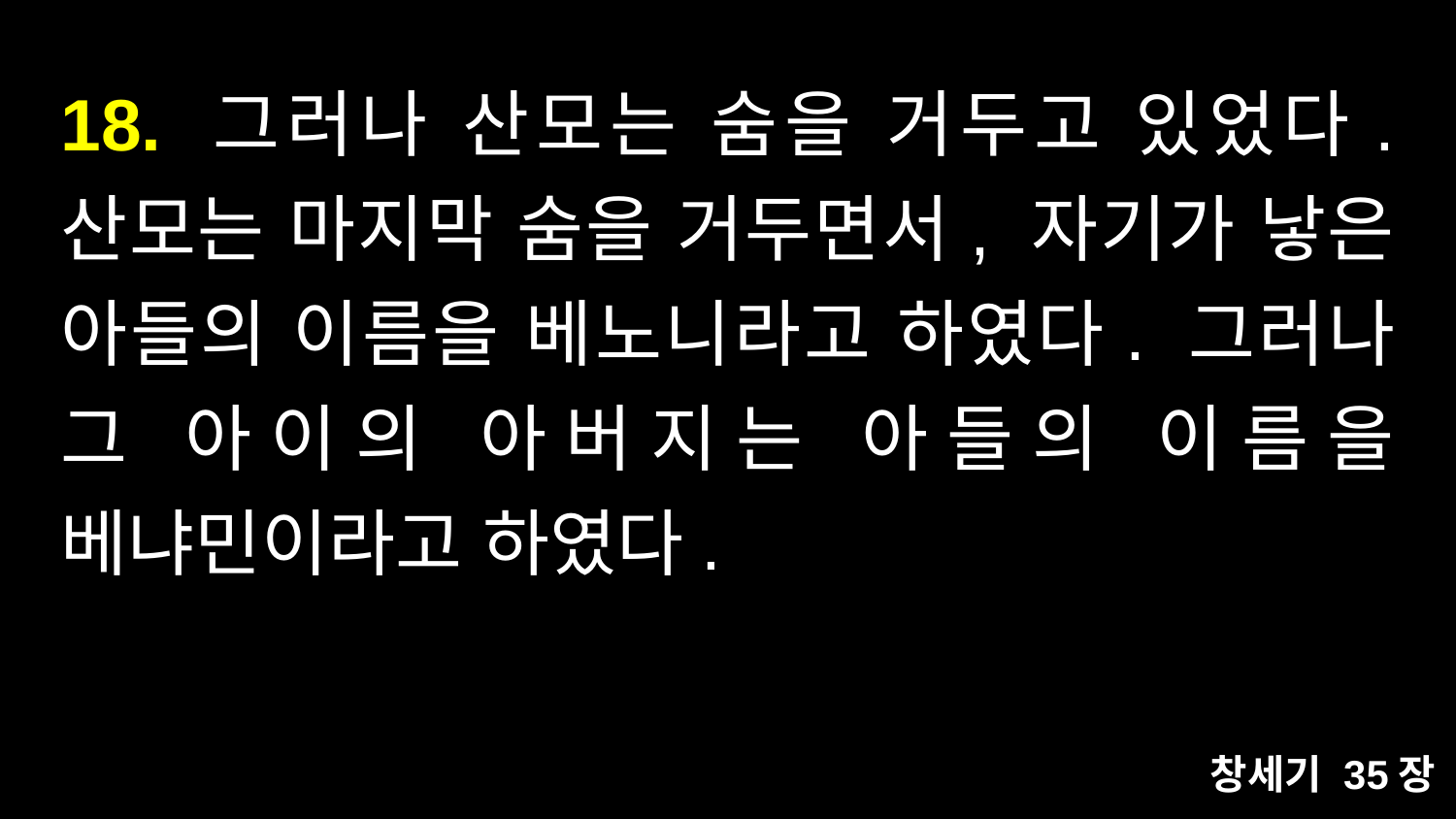

# 18. 그러나 산모는 숨을 거두고 있었다. 산모는 마지막 숨을 거두면서, 자기가 낳은 아들의 이름을 베노니라고 하였다. 그러나 그 아이의 아버지는 아들의 이름을 베냐민이라고 하였다.
창세기 35장